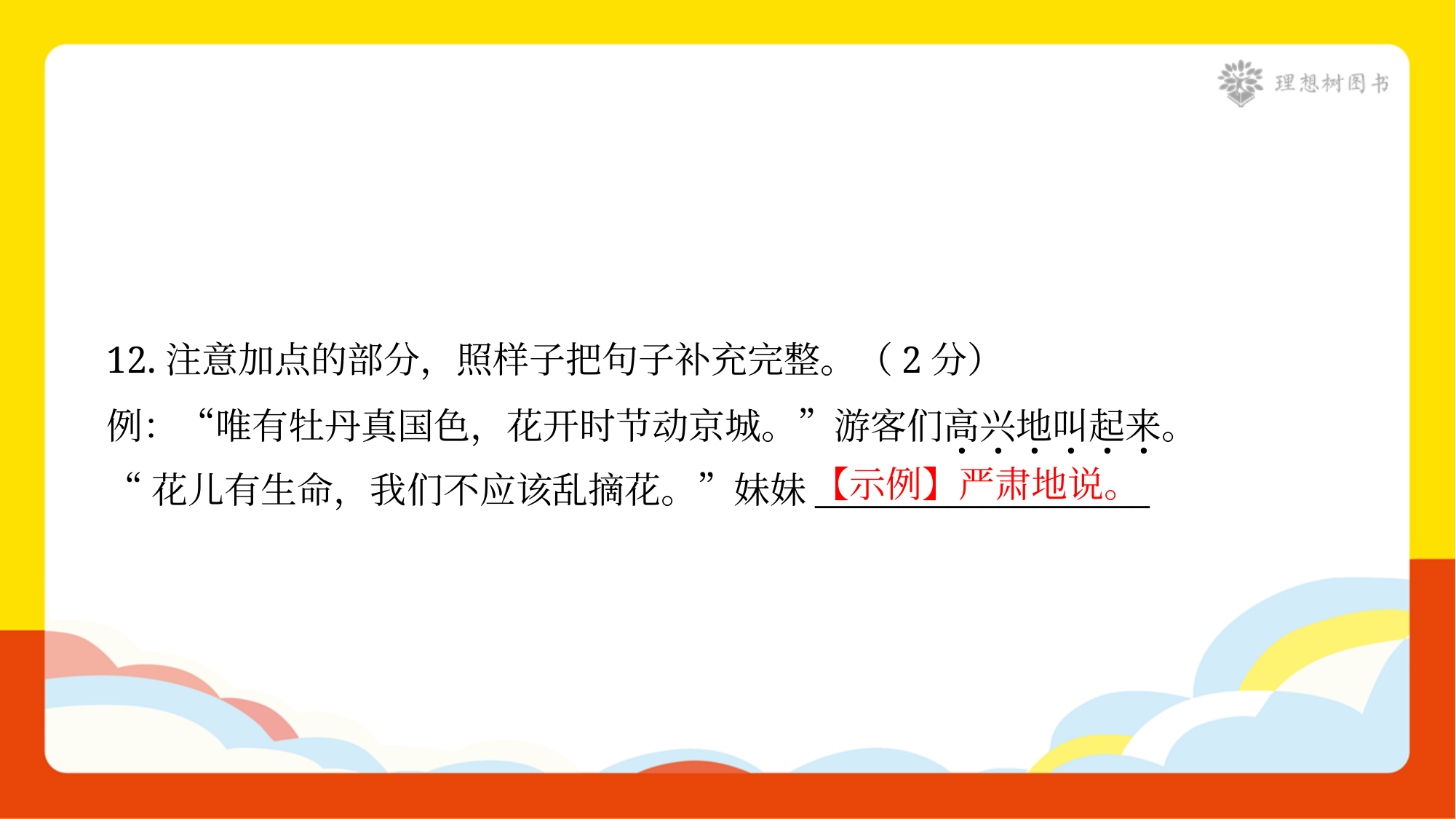

12.注意加点的部分，照样子把句子补充完整。（2分）
例：“唯有牡丹真国色，花开时节动京城。”游客们高兴地叫起来。
“花儿有生命，我们不应该乱摘花。”妹妹____________________
【示例】严肃地说。